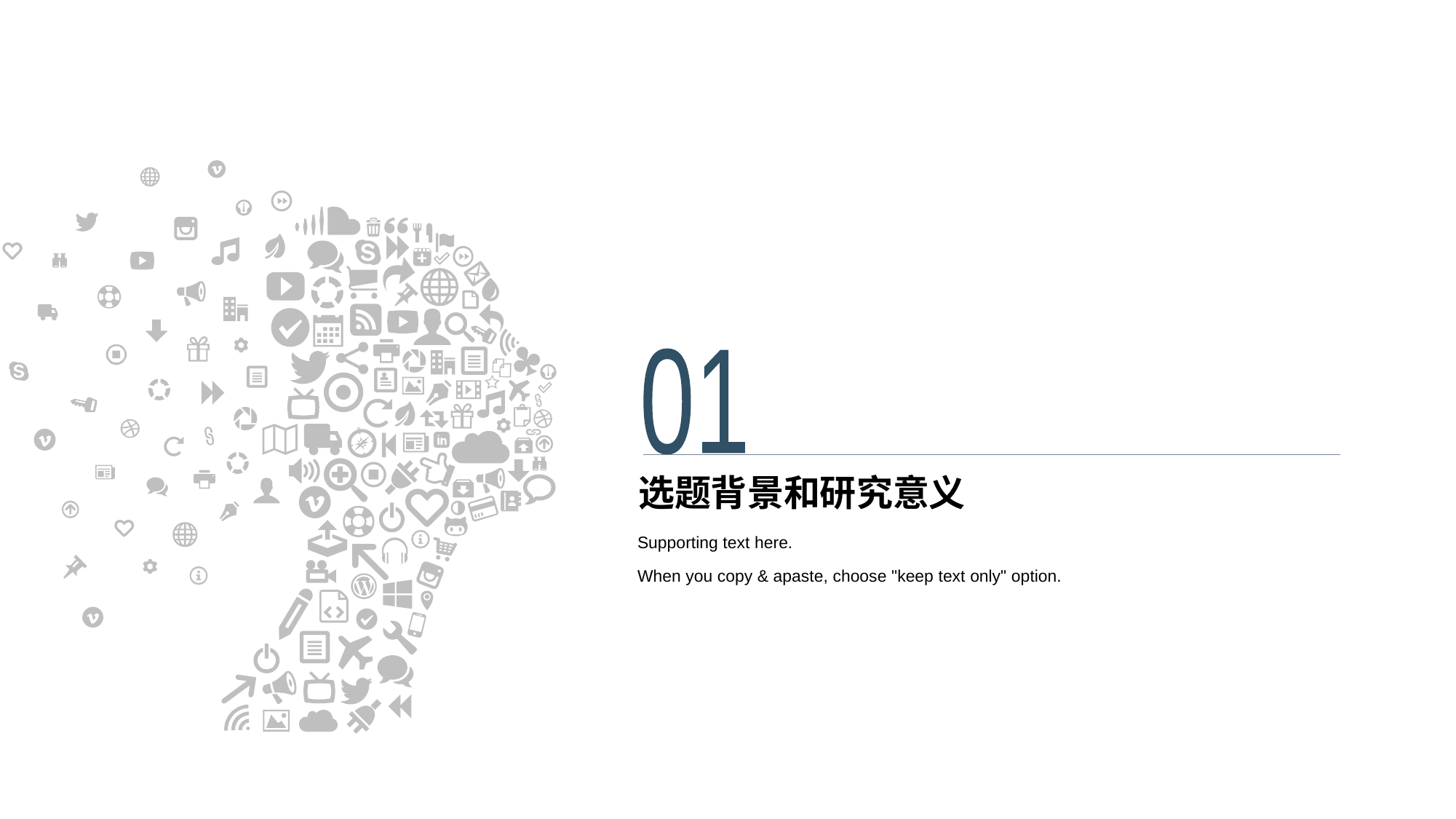

01
# 选题背景和研究意义
Supporting text here.
When you copy & apaste, choose "keep text only" option.